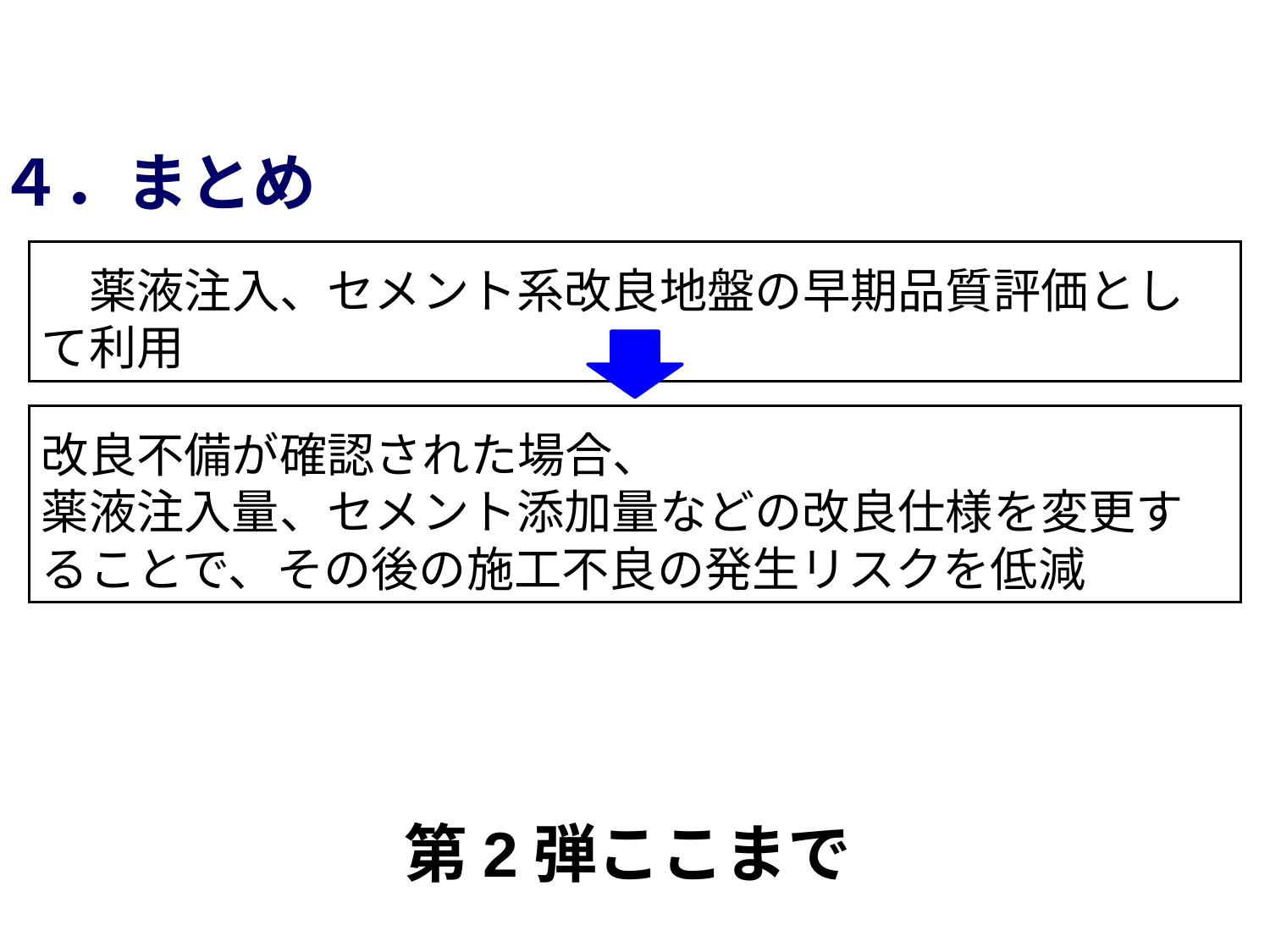

４．まとめ

　薬液注入、セメント系改良地盤の早期品質評価として利用

改良不備が確認された場合、
薬液注入量、セメント添加量などの改良仕様を変更することで、その後の施工不良の発生リスクを低減
第2弾ここまで